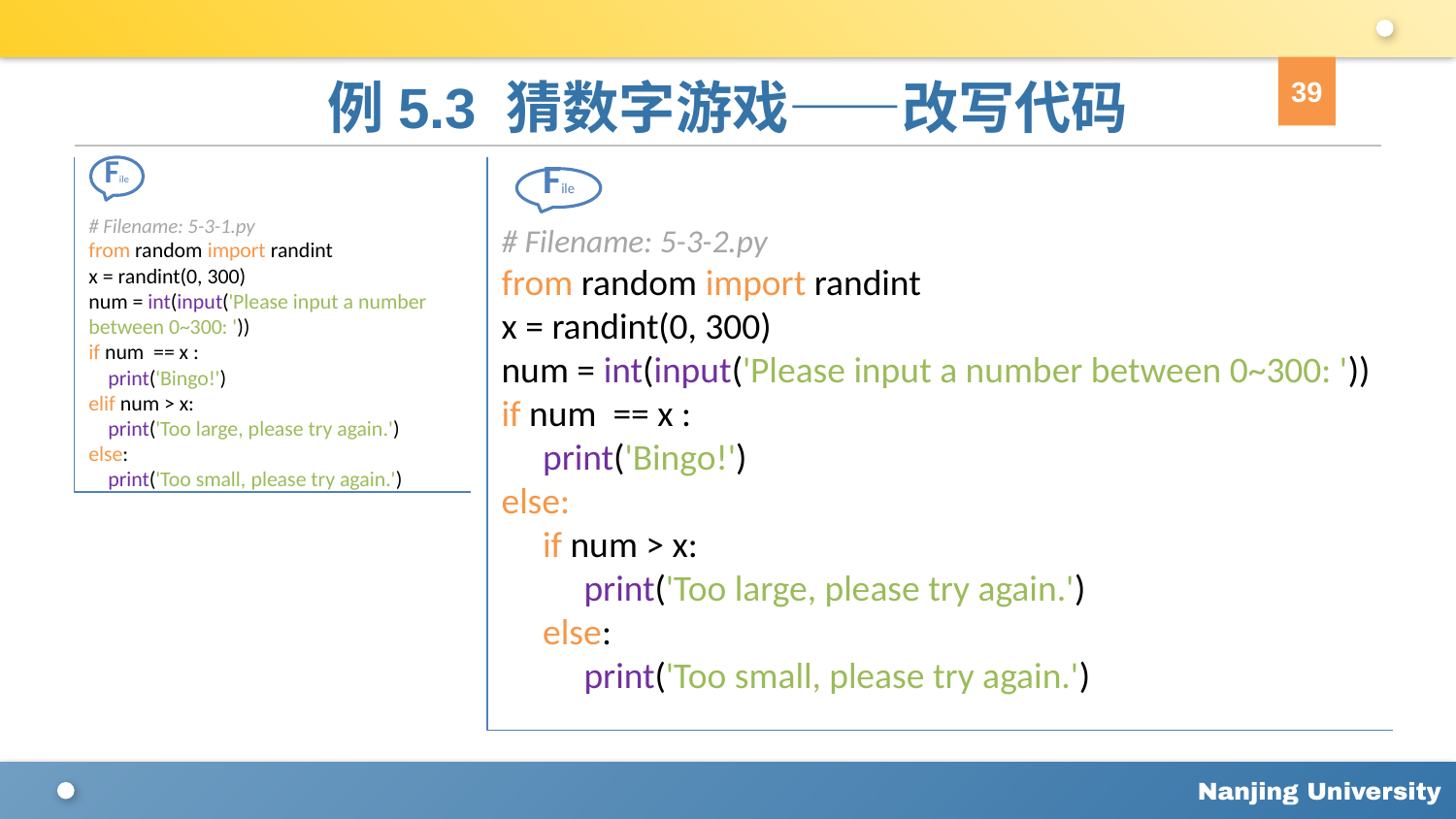

39
# 例5.3 猜数字游戏——改写代码

# Filename: 5-3-2.py
from random import randint
x = randint(0, 300)
num = int(input('Please input a number between 0~300: '))
if num  == x :
     print('Bingo!')
else:
     if num > x:
          print('Too large, please try again.')
     else:
          print('Too small, please try again.')

File

# Filename: 5-3-1.py
from random import randint
x = randint(0, 300)
num = int(input('Please input a number between 0~300: '))
if num  == x :
    print('Bingo!')
elif num > x:
    print('Too large, please try again.')
else:
    print('Too small, please try again.')
File